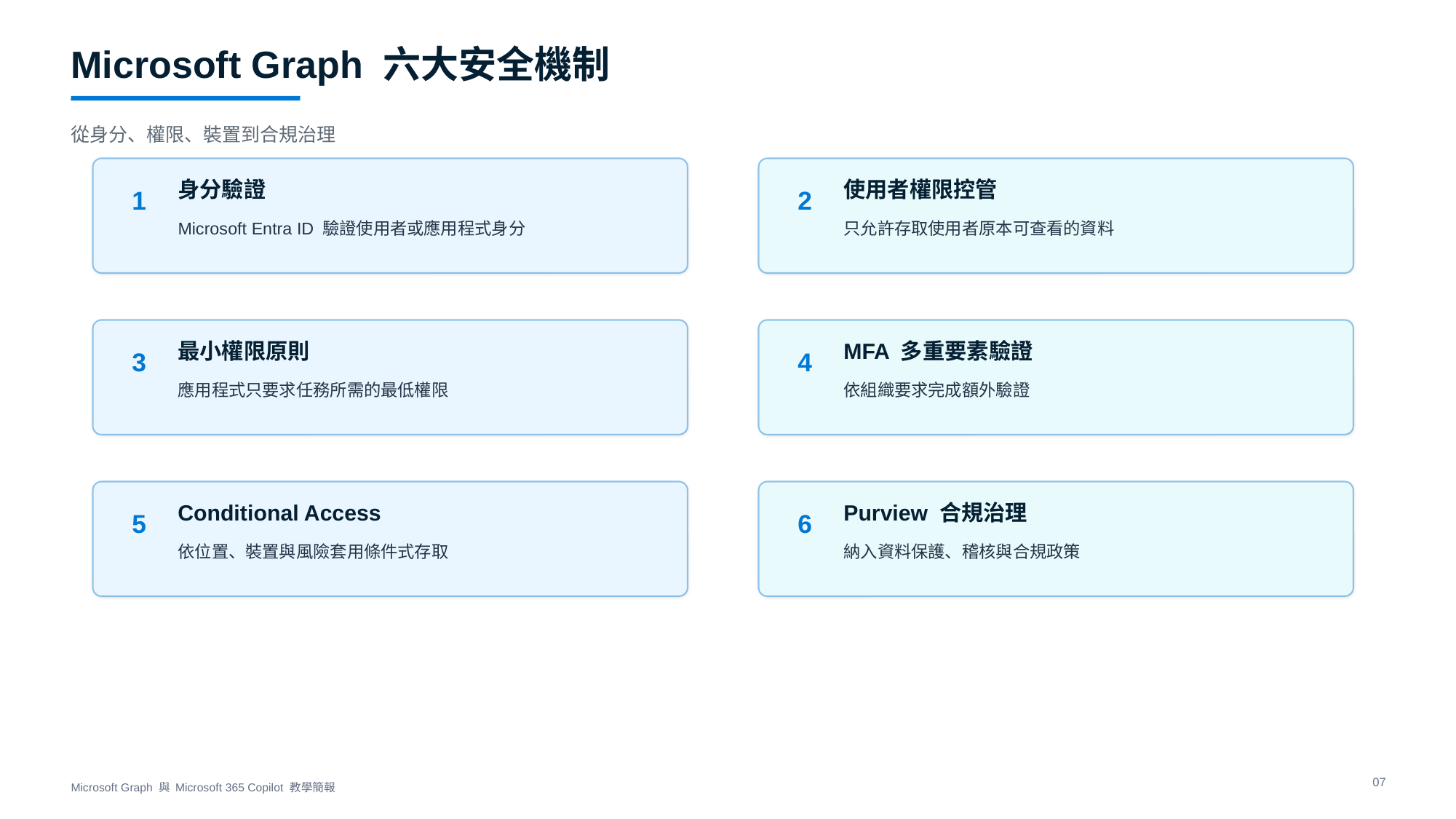

Microsoft Graph 六大安全機制

從身分、權限、裝置到合規治理

身分驗證
使用者權限控管
1
2
Microsoft Entra ID 驗證使用者或應用程式身分
只允許存取使用者原本可查看的資料

最小權限原則
MFA 多重要素驗證
3
4
應用程式只要求任務所需的最低權限
依組織要求完成額外驗證

Conditional Access
Purview 合規治理
5
6
依位置、裝置與風險套用條件式存取
納入資料保護、稽核與合規政策
07
Microsoft Graph 與 Microsoft 365 Copilot 教學簡報